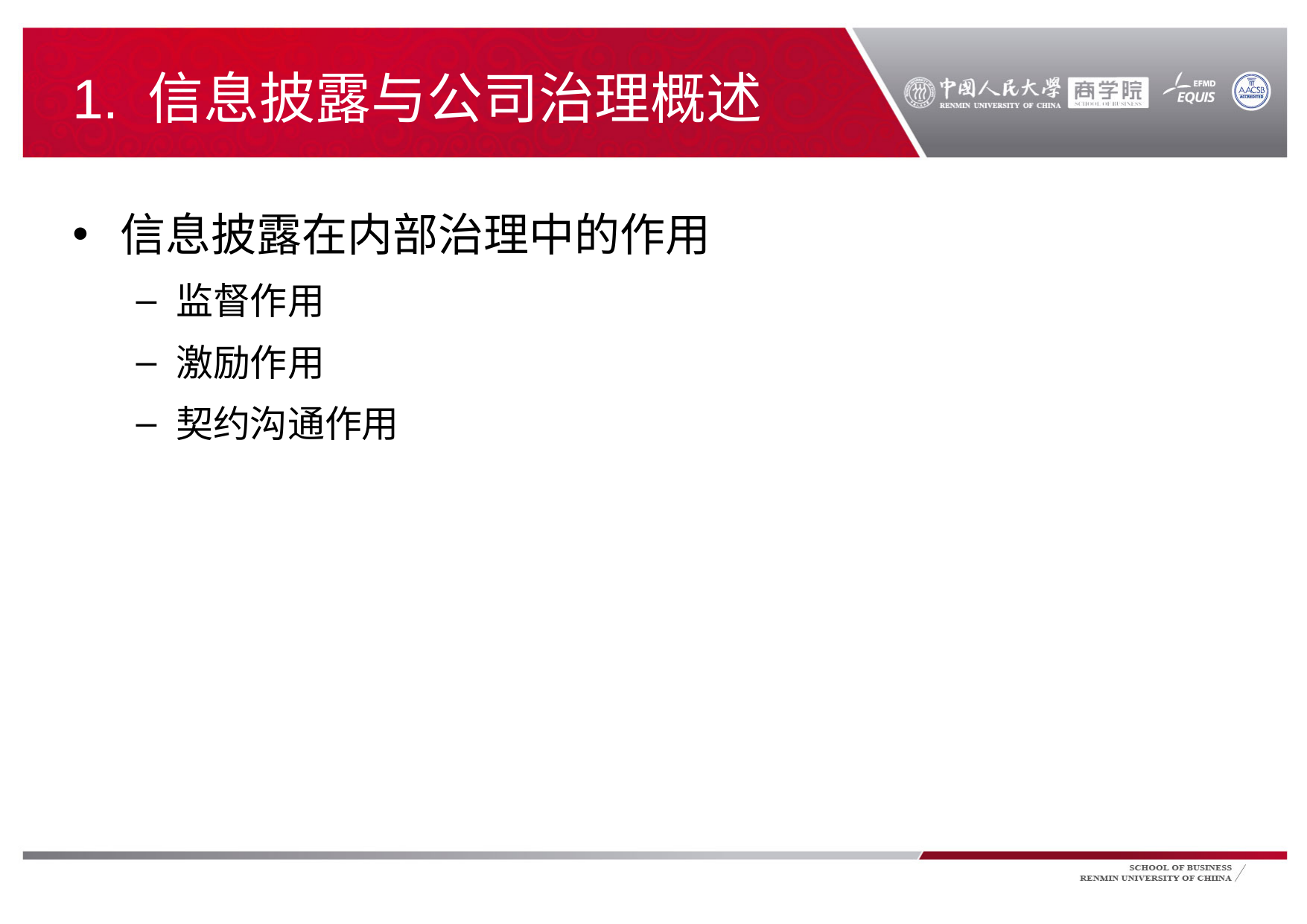

# 1. 信息披露与公司治理概述
信息披露在内部治理中的作用
监督作用
激励作用
契约沟通作用